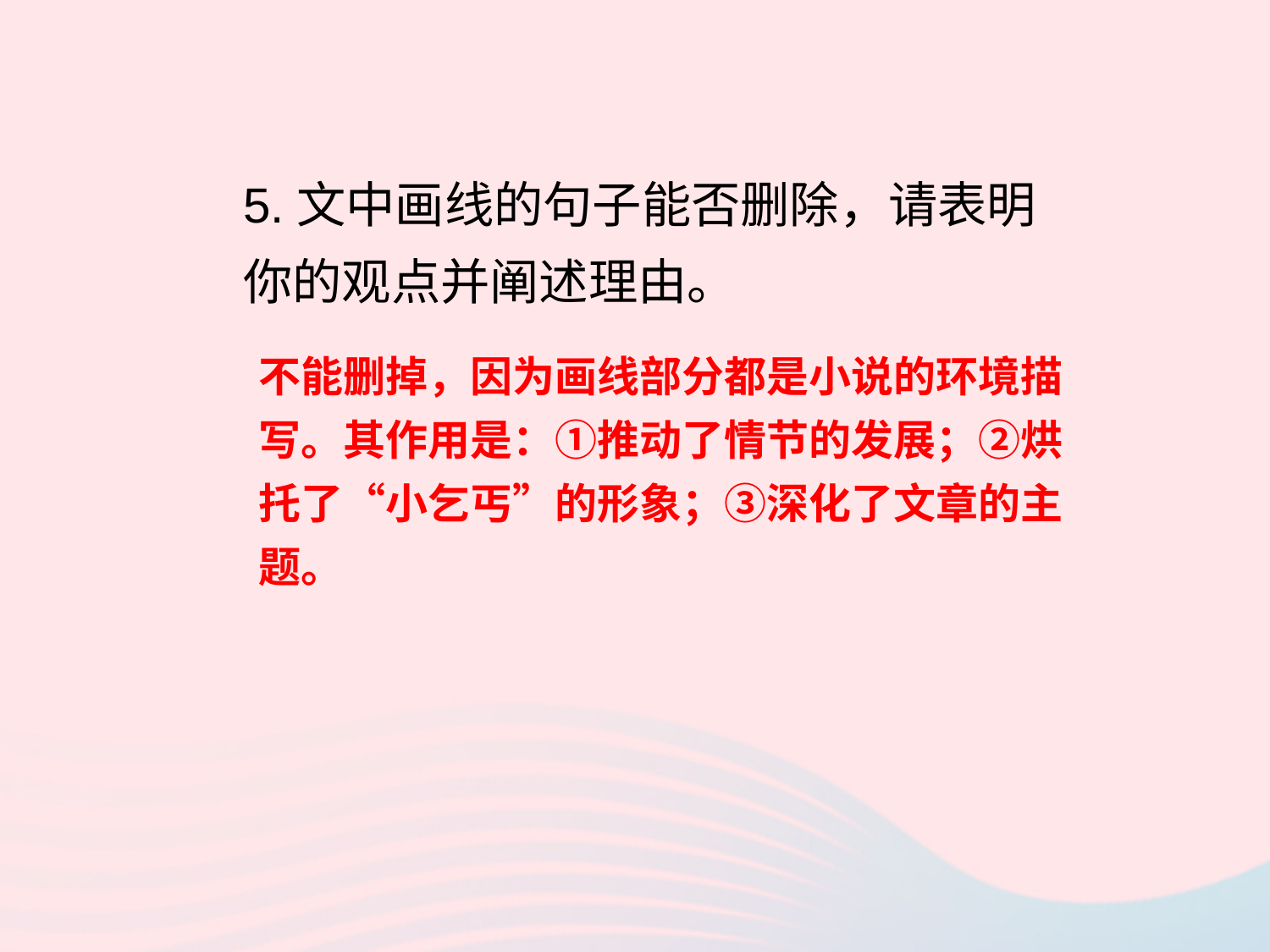

5.文中画线的句子能否删除，请表明你的观点并阐述理由。
不能删掉，因为画线部分都是小说的环境描写。其作用是：①推动了情节的发展；②烘托了“小乞丐”的形象；③深化了文章的主题。